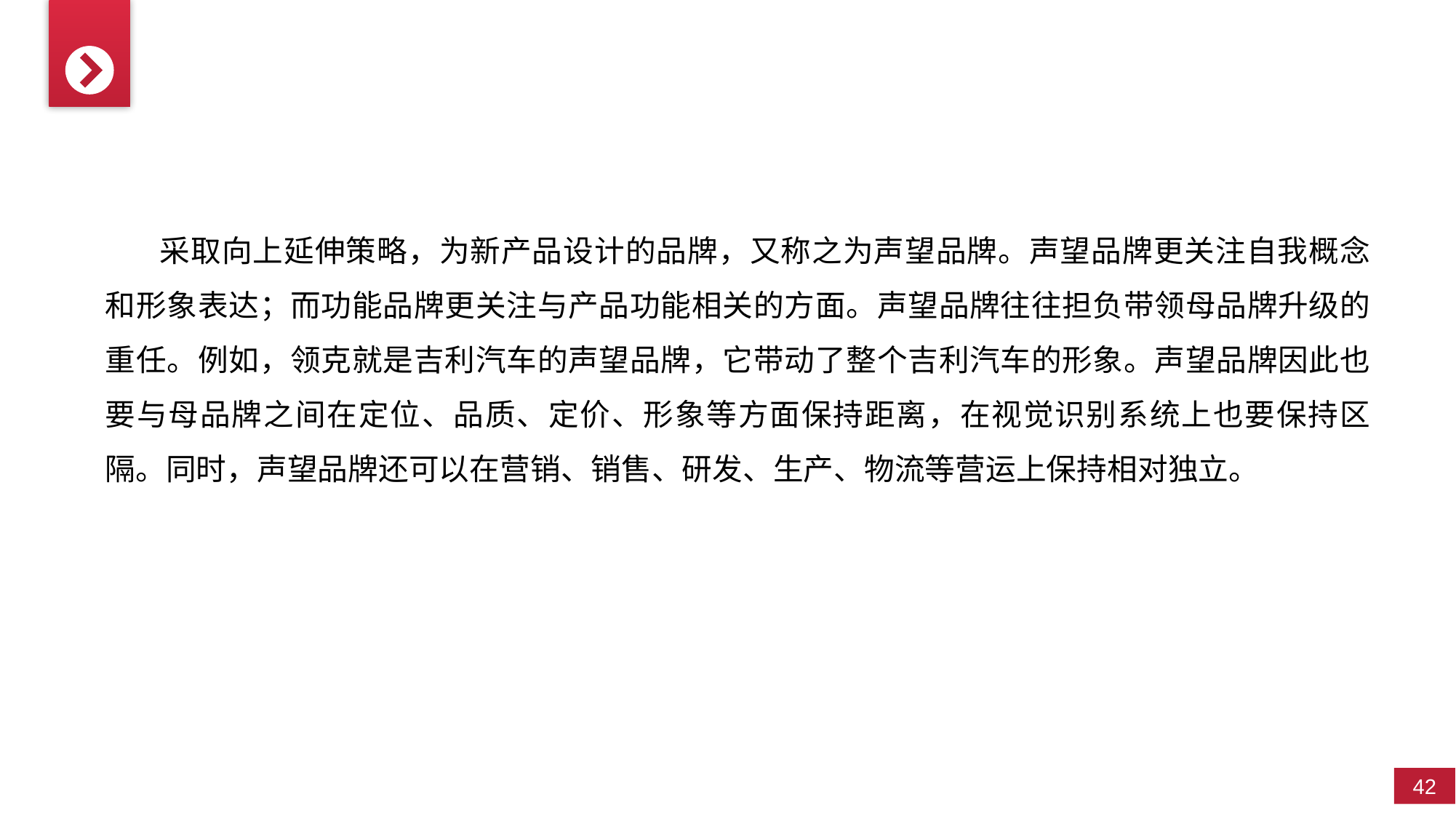

采取向上延伸策略，为新产品设计的品牌，又称之为声望品牌。声望品牌更关注自我概念和形象表达；而功能品牌更关注与产品功能相关的方面。声望品牌往往担负带领母品牌升级的重任。例如，领克就是吉利汽车的声望品牌，它带动了整个吉利汽车的形象。声望品牌因此也要与母品牌之间在定位、品质、定价、形象等方面保持距离，在视觉识别系统上也要保持区隔。同时，声望品牌还可以在营销、销售、研发、生产、物流等营运上保持相对独立。